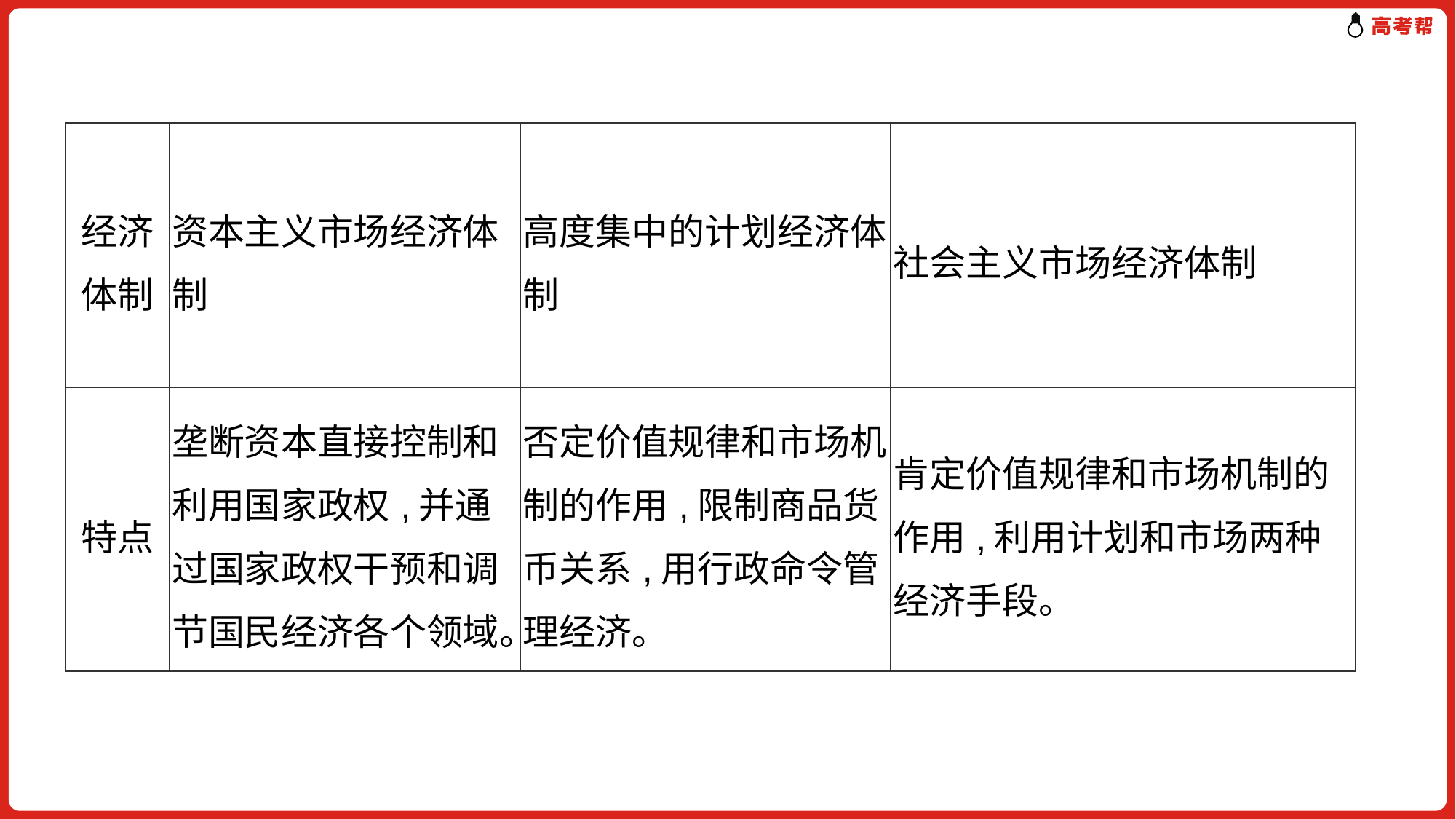

| 经济体制 | 资本主义市场经济体制 | 高度集中的计划经济体制 | 社会主义市场经济体制 |
| --- | --- | --- | --- |
| 特点 | 垄断资本直接控制和利用国家政权,并通过国家政权干预和调节国民经济各个领域。 | 否定价值规律和市场机制的作用,限制商品货币关系,用行政命令管理经济。 | 肯定价值规律和市场机制的作用,利用计划和市场两种经济手段。 |